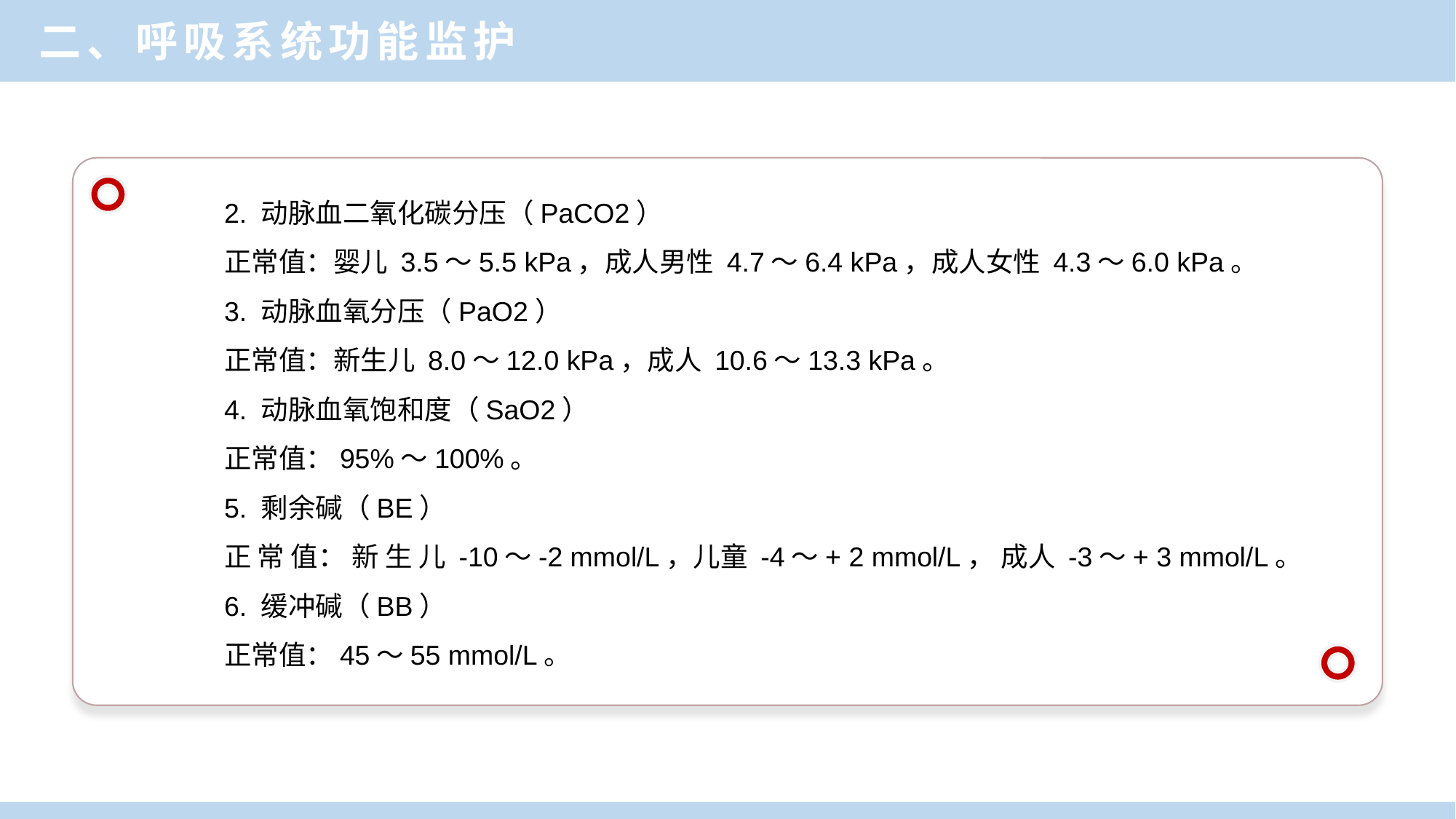

二、呼吸系统功能监护

2. 动脉血二氧化碳分压（PaCO2）
正常值：婴儿 3.5～5.5 kPa，成人男性 4.7～6.4 kPa，成人女性 4.3～6.0 kPa。
3. 动脉血氧分压（PaO2）
正常值：新生儿 8.0～12.0 kPa，成人 10.6～13.3 kPa。
4. 动脉血氧饱和度（SaO2）
正常值：95%～100%。
5. 剩余碱（BE）
正 常 值： 新 生 儿 -10～-2 mmol/L，儿童 -4～+ 2 mmol/L， 成人 -3～+ 3 mmol/L。
6. 缓冲碱（BB）
正常值：45～55 mmol/L。